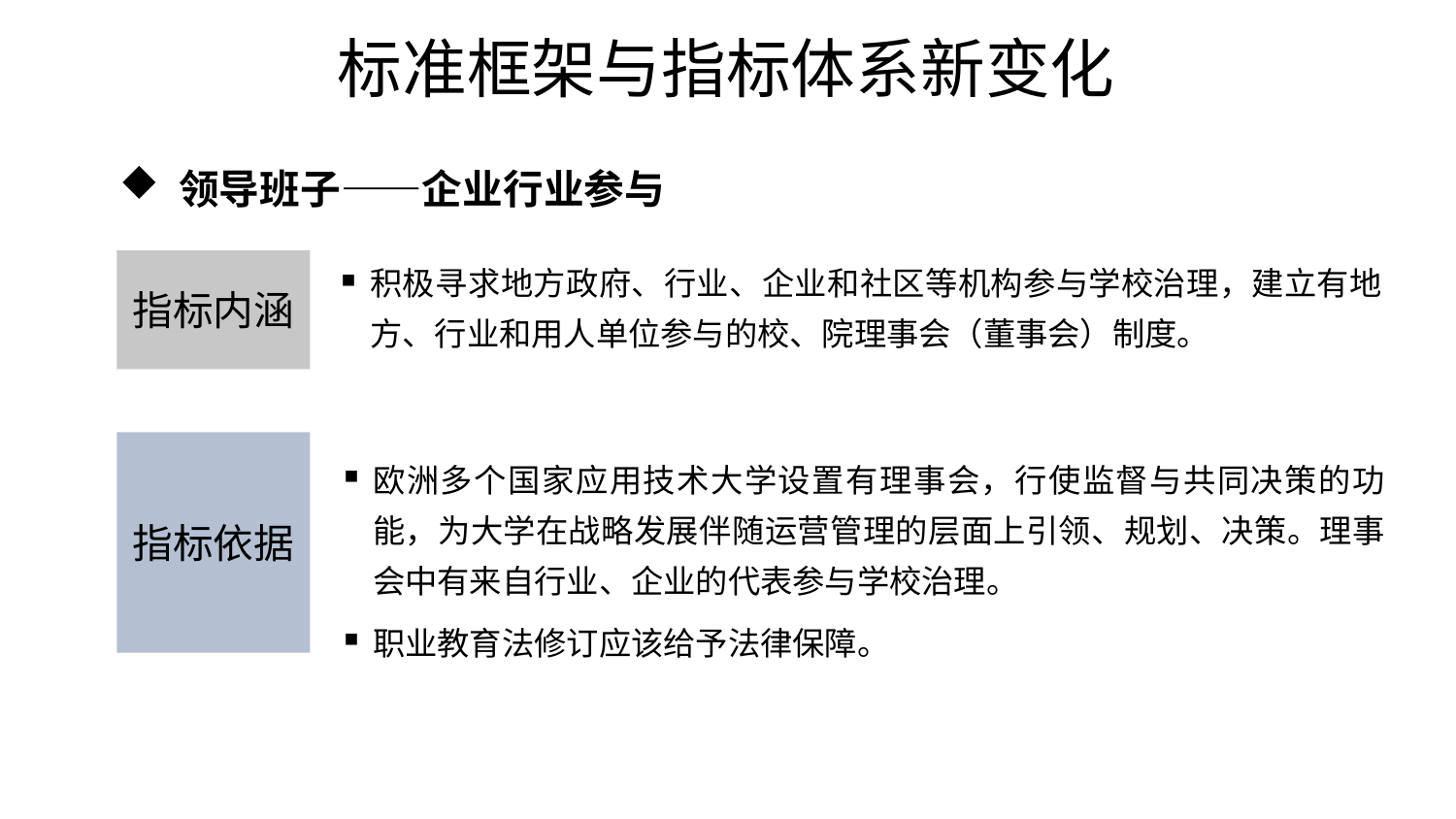

# 标准框架与指标体系新变化
 领导班子——企业行业参与
积极寻求地方政府、行业、企业和社区等机构参与学校治理，建立有地方、行业和用人单位参与的校、院理事会（董事会）制度。
指标内涵
指标依据
欧洲多个国家应用技术大学设置有理事会，行使监督与共同决策的功能，为大学在战略发展伴随运营管理的层面上引领、规划、决策。理事会中有来自行业、企业的代表参与学校治理。
职业教育法修订应该给予法律保障。